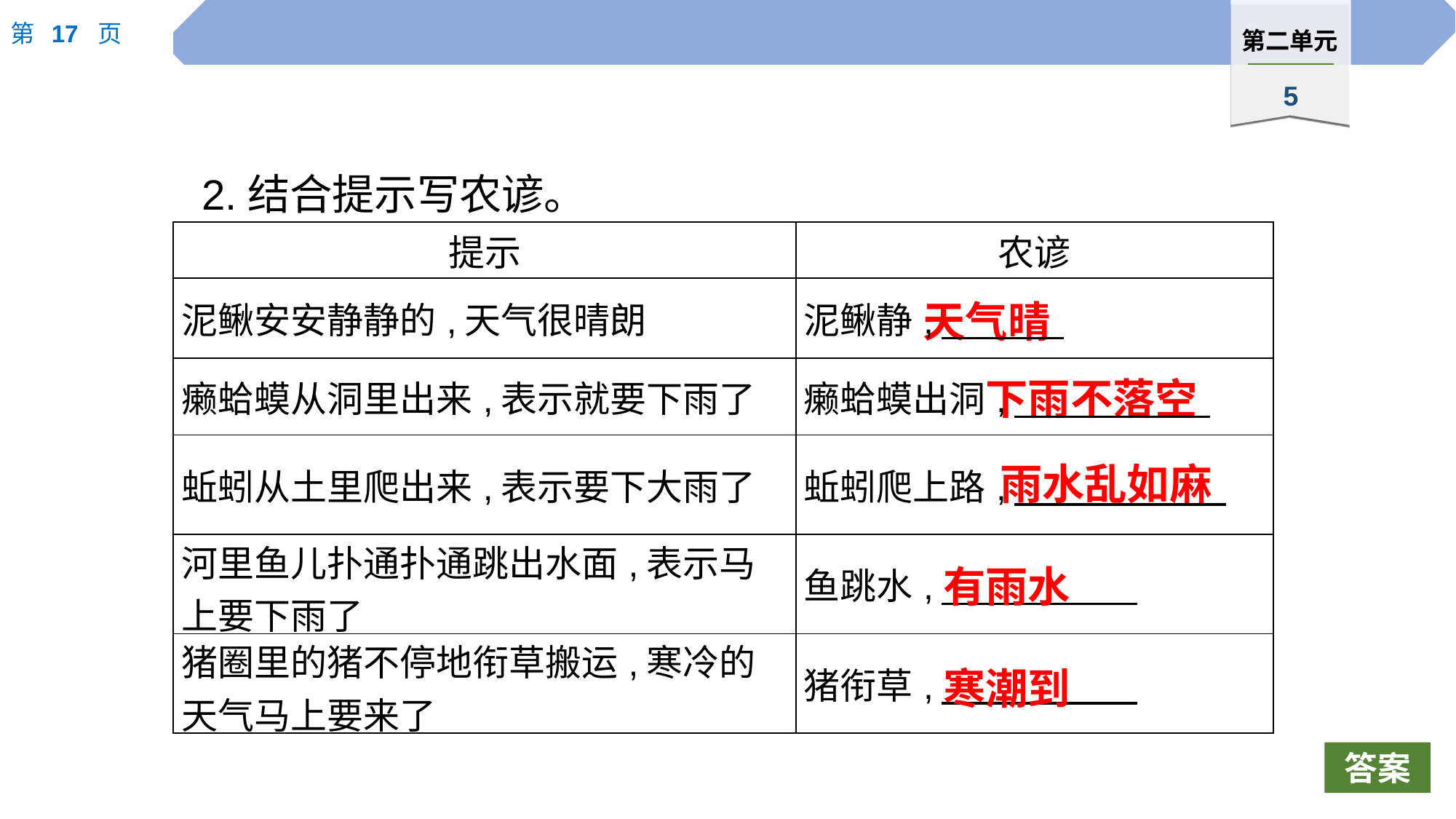

2.结合提示写农谚。
| 提示 | 农谚 |
| --- | --- |
| 泥鳅安安静静的,天气很晴朗 | 泥鳅静, |
| 癞蛤蟆从洞里出来,表示就要下雨了 | 癞蛤蟆出洞, |
| 蚯蚓从土里爬出来,表示要下大雨了 | 蚯蚓爬上路, |
| 河里鱼儿扑通扑通跳出水面,表示马上要下雨了 | 鱼跳水, |
| 猪圈里的猪不停地衔草搬运,寒冷的天气马上要来了 | 猪衔草, |
天气晴
下雨不落空
雨水乱如麻
有雨水
寒潮到
答案